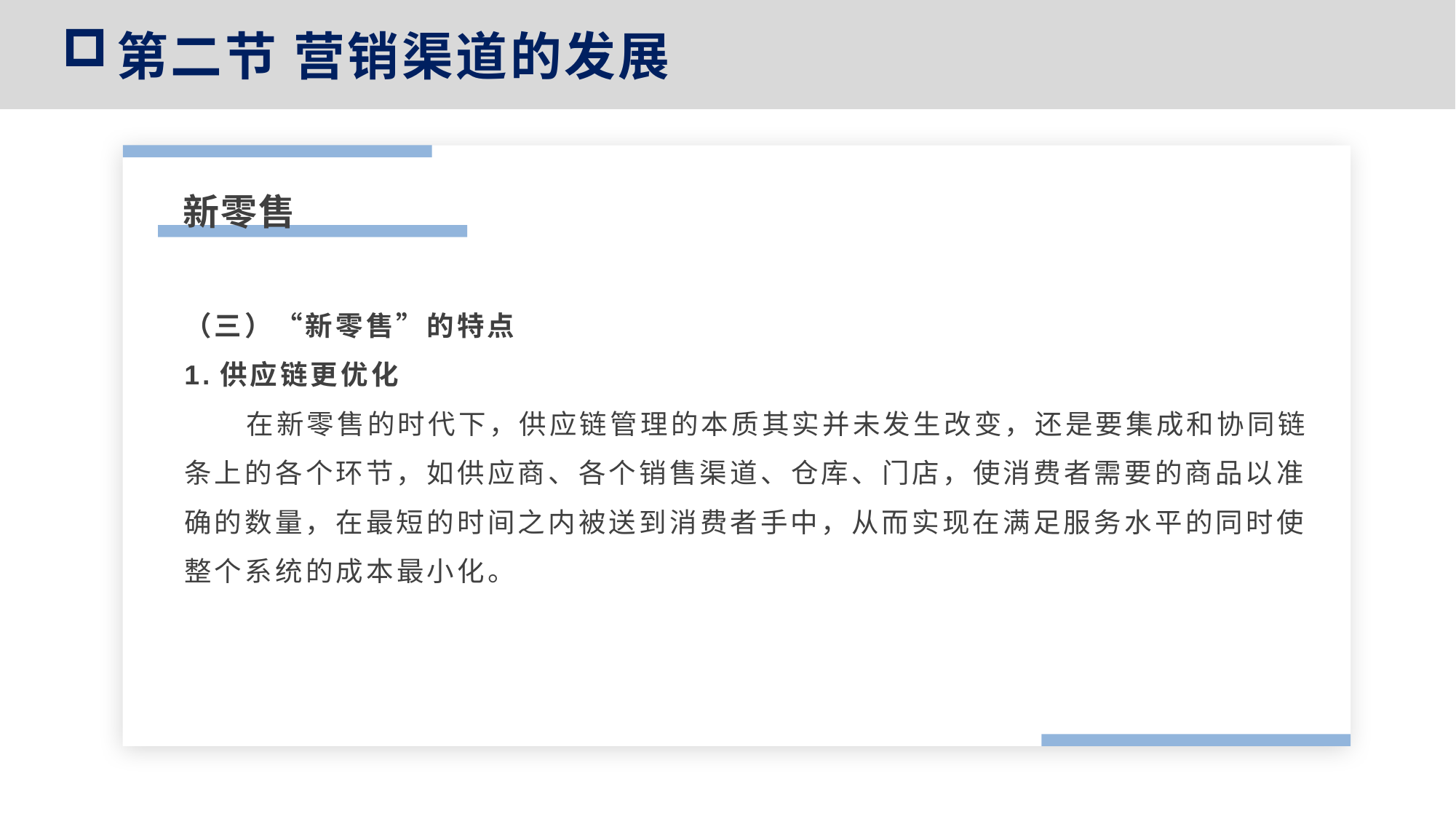

第二节 营销渠道的发展

新零售

（三）“新零售”的特点
1.供应链更优化
      在新零售的时代下，供应链管理的本质其实并未发生改变，还是要集成和协同链条上的各个环节，如供应商、各个销售渠道、仓库、门店，使消费者需要的商品以准确的数量，在最短的时间之内被送到消费者手中，从而实现在满足服务水平的同时使整个系统的成本最小化。